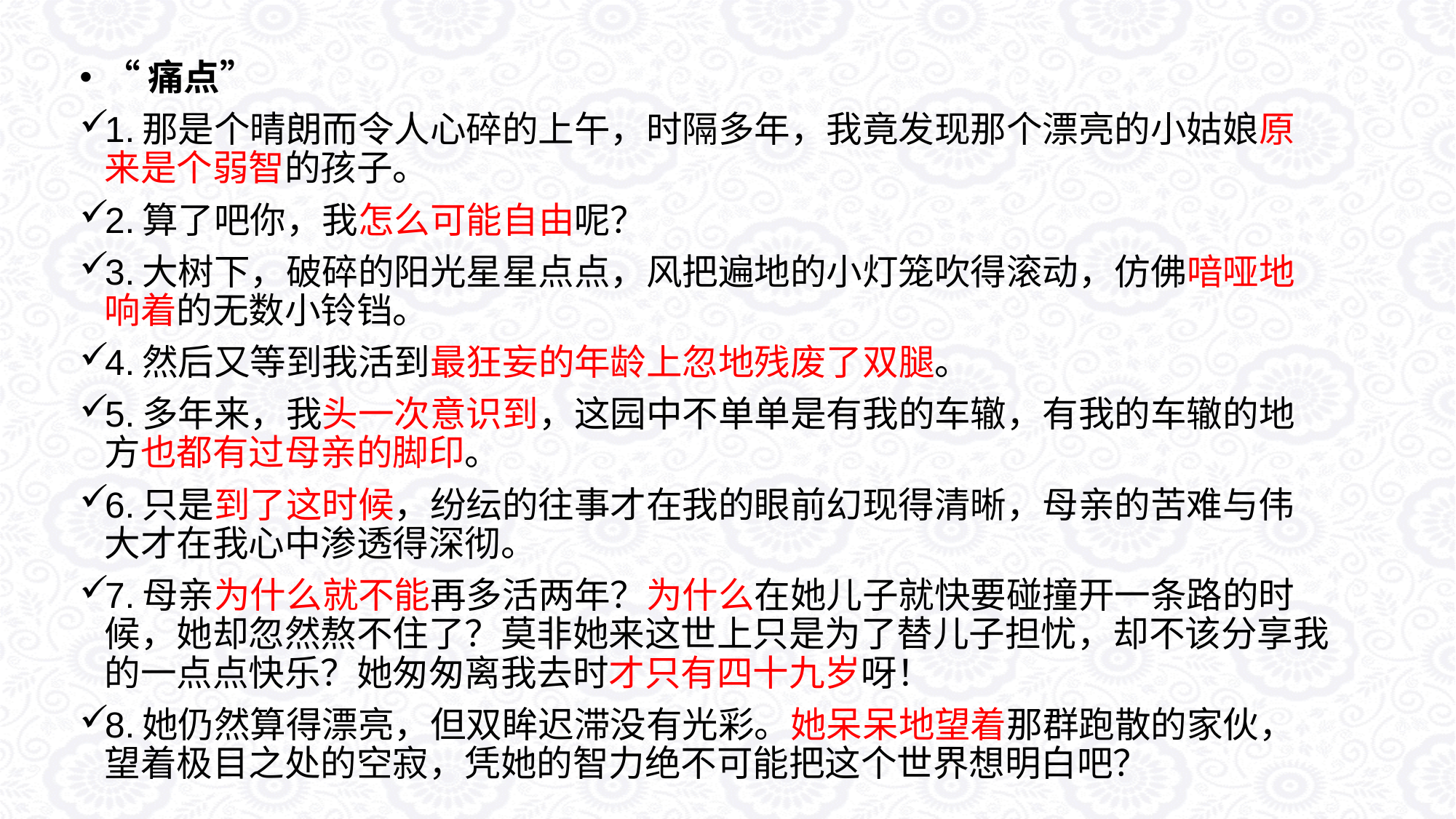

“痛点”
1.那是个晴朗而令人心碎的上午，时隔多年，我竟发现那个漂亮的小姑娘原来是个弱智的孩子。
2.算了吧你，我怎么可能自由呢？
3.大树下，破碎的阳光星星点点，风把遍地的小灯笼吹得滚动，仿佛喑哑地响着的无数小铃铛。
4.然后又等到我活到最狂妄的年龄上忽地残废了双腿。
5.多年来，我头一次意识到，这园中不单单是有我的车辙，有我的车辙的地方也都有过母亲的脚印。
6.只是到了这时候，纷纭的往事才在我的眼前幻现得清晰，母亲的苦难与伟大才在我心中渗透得深彻。
7.母亲为什么就不能再多活两年？为什么在她儿子就快要碰撞开一条路的时候，她却忽然熬不住了？莫非她来这世上只是为了替儿子担忧，却不该分享我的一点点快乐？她匆匆离我去时才只有四十九岁呀！
8.她仍然算得漂亮，但双眸迟滞没有光彩。她呆呆地望着那群跑散的家伙，望着极目之处的空寂，凭她的智力绝不可能把这个世界想明白吧？